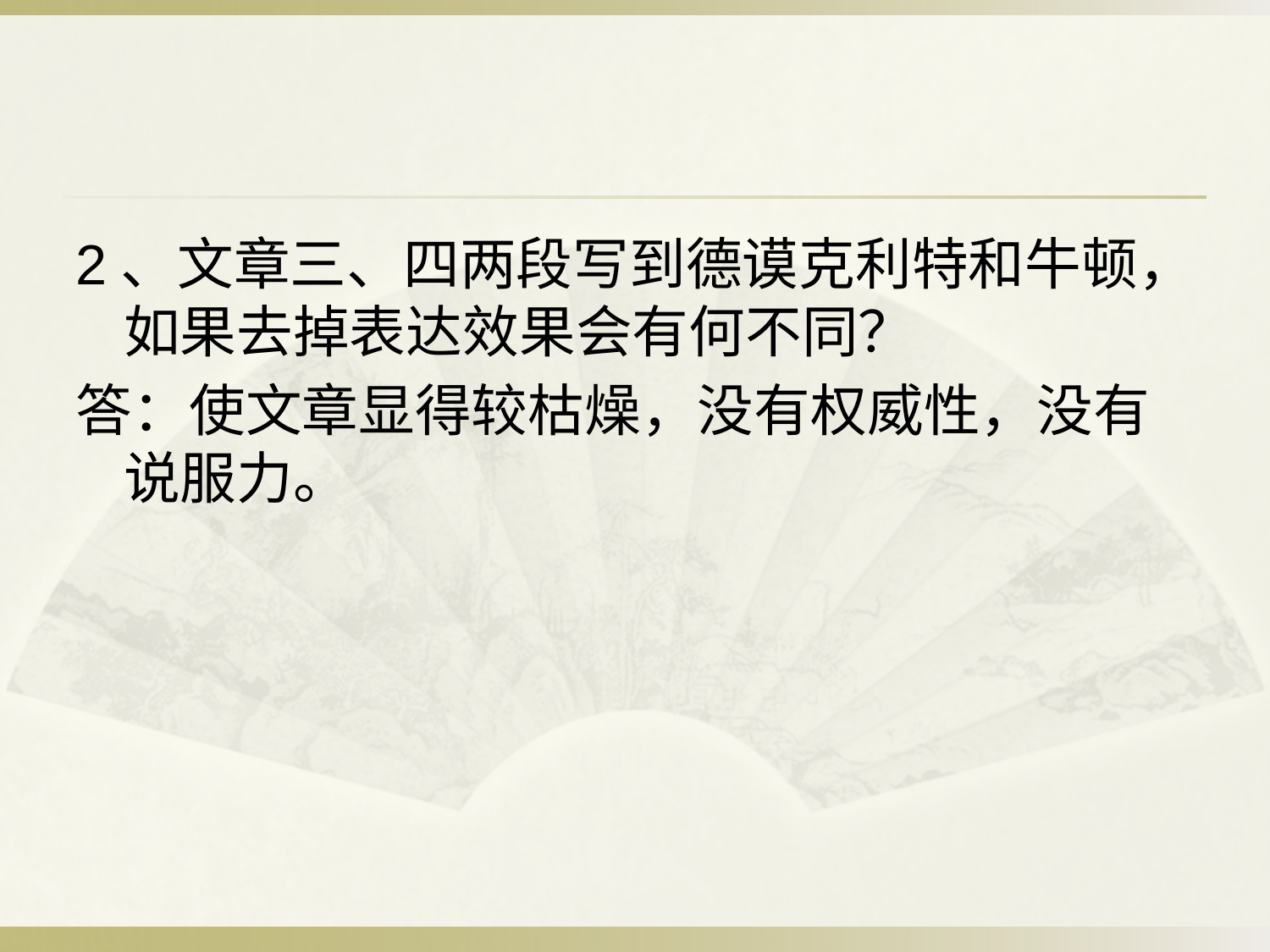

#
2、文章三、四两段写到德谟克利特和牛顿，如果去掉表达效果会有何不同？
答：使文章显得较枯燥，没有权威性，没有说服力。